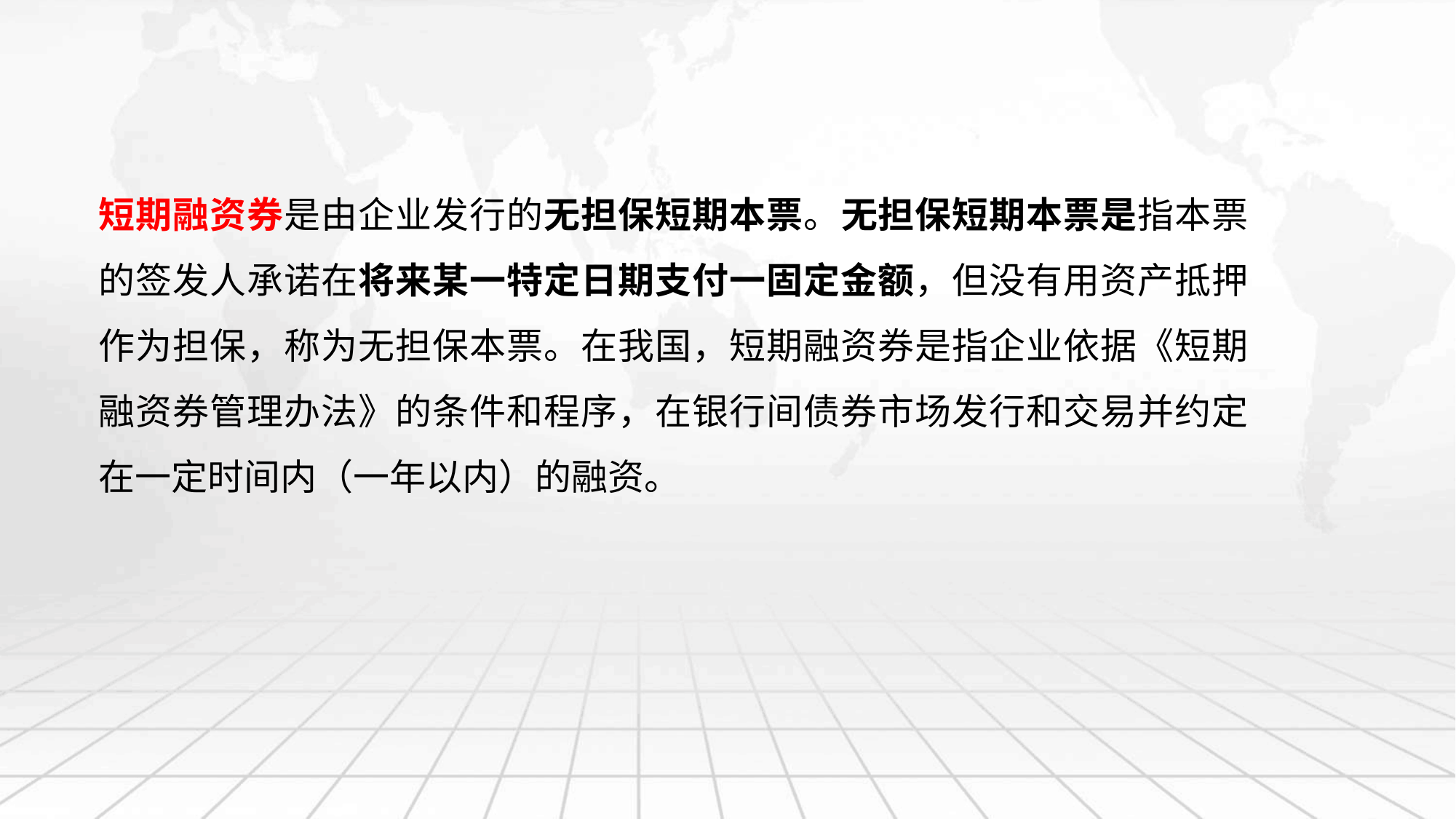

短期融资券是由企业发行的无担保短期本票。无担保短期本票是指本票的签发人承诺在将来某一特定日期支付一固定金额，但没有用资产抵押作为担保，称为无担保本票。在我国，短期融资券是指企业依据《短期融资券管理办法》的条件和程序，在银行间债券市场发行和交易并约定在一定时间内（一年以内）的融资。